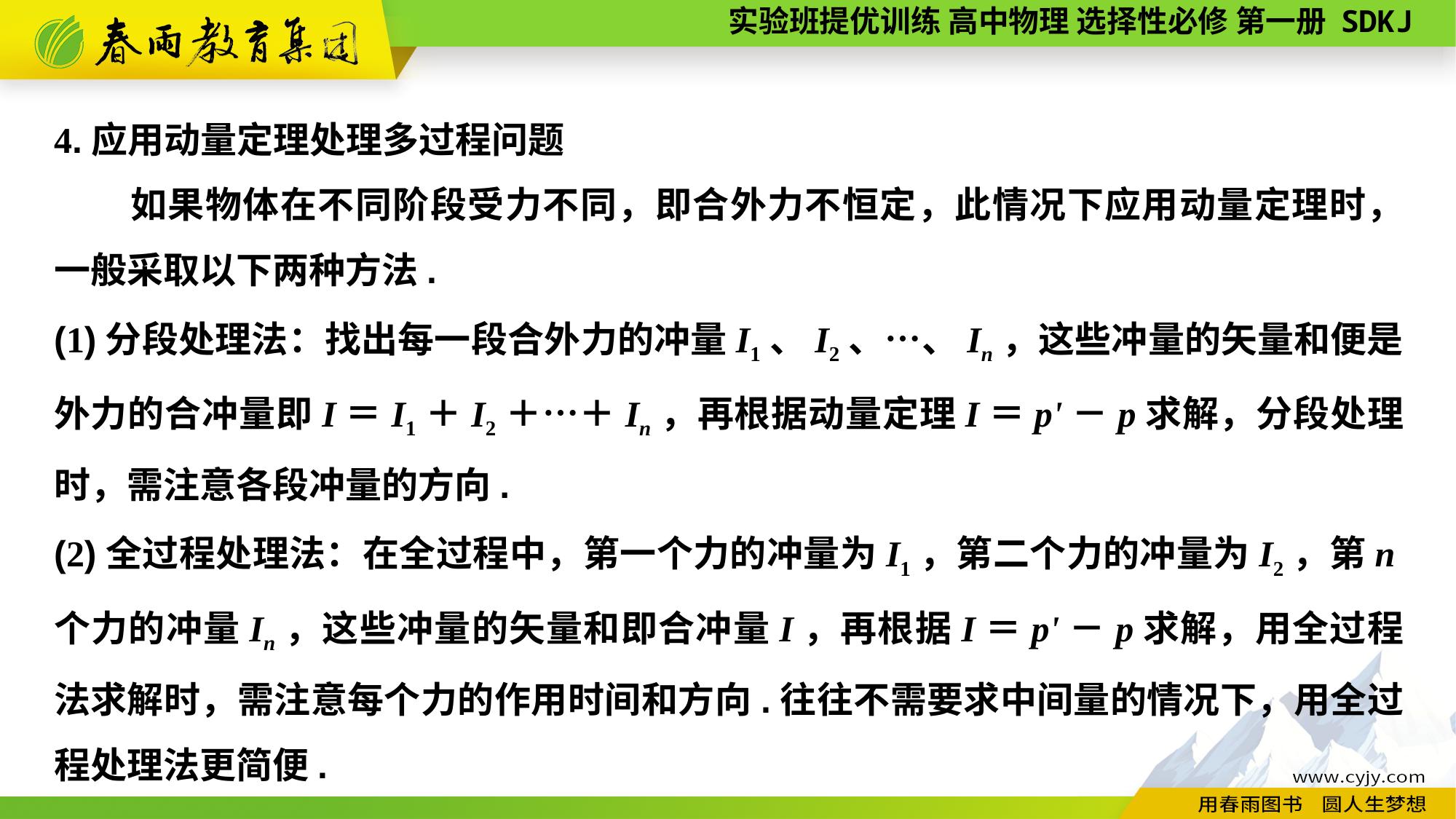

4.应用动量定理处理多过程问题
如果物体在不同阶段受力不同，即合外力不恒定，此情况下应用动量定理时，一般采取以下两种方法.
(1)分段处理法：找出每一段合外力的冲量I1、I2、…、In，这些冲量的矢量和便是外力的合冲量即I＝I1＋I2＋…＋In，再根据动量定理I＝p'－p求解，分段处理时，需注意各段冲量的方向.
(2)全过程处理法：在全过程中，第一个力的冲量为I1，第二个力的冲量为I2，第n个力的冲量In，这些冲量的矢量和即合冲量I，再根据I＝p'－p求解，用全过程法求解时，需注意每个力的作用时间和方向.往往不需要求中间量的情况下，用全过程处理法更简便.